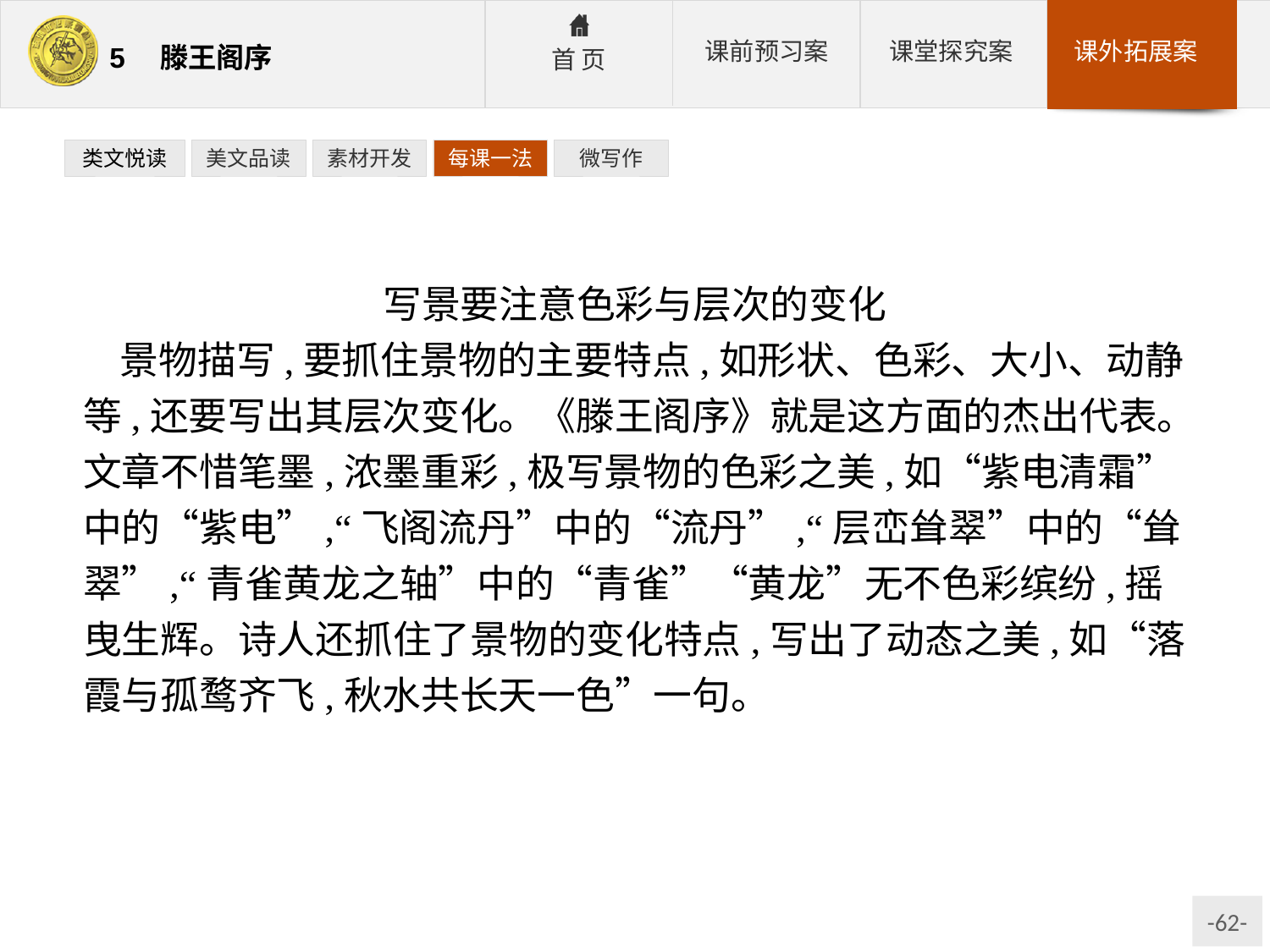

类文悦读
美文品读
素材开发
每课一法
微写作
写景要注意色彩与层次的变化
景物描写,要抓住景物的主要特点,如形状、色彩、大小、动静等,还要写出其层次变化。《滕王阁序》就是这方面的杰出代表。文章不惜笔墨,浓墨重彩,极写景物的色彩之美,如“紫电清霜”中的“紫电”,“飞阁流丹”中的“流丹”,“层峦耸翠”中的“耸翠”,“青雀黄龙之轴”中的“青雀”“黄龙”无不色彩缤纷,摇曳生辉。诗人还抓住了景物的变化特点,写出了动态之美,如“落霞与孤鹜齐飞,秋水共长天一色”一句。